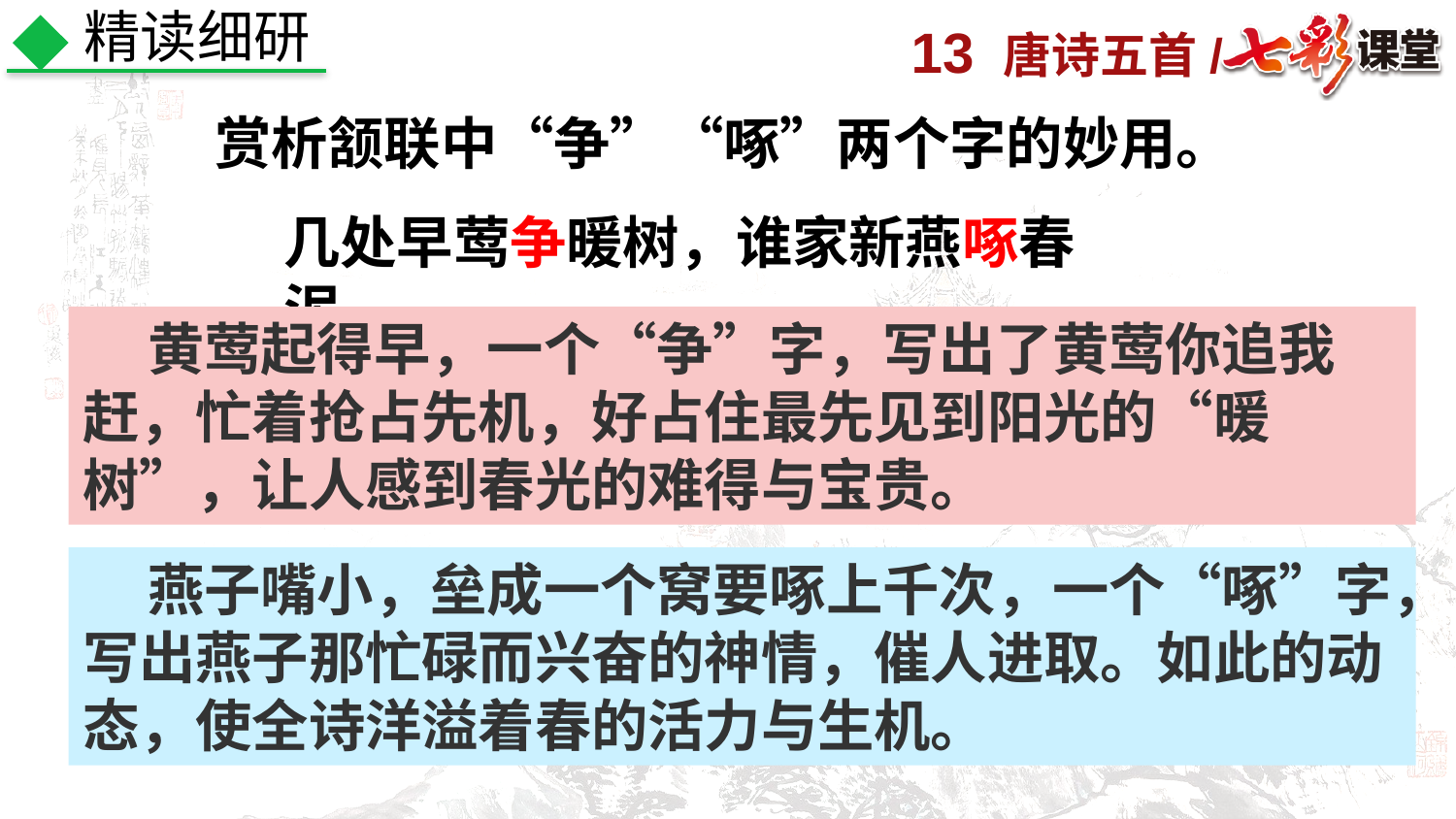

精读细研

赏析颔联中“争”“啄”两个字的妙用。
几处早莺争暖树，谁家新燕啄春泥。
    黄莺起得早，一个“争”字，写出了黄莺你追我赶，忙着抢占先机，好占住最先见到阳光的“暖树”，让人感到春光的难得与宝贵。
    燕子嘴小，垒成一个窝要啄上千次，一个“啄”字，写出燕子那忙碌而兴奋的神情，催人进取。如此的动态，使全诗洋溢着春的活力与生机。